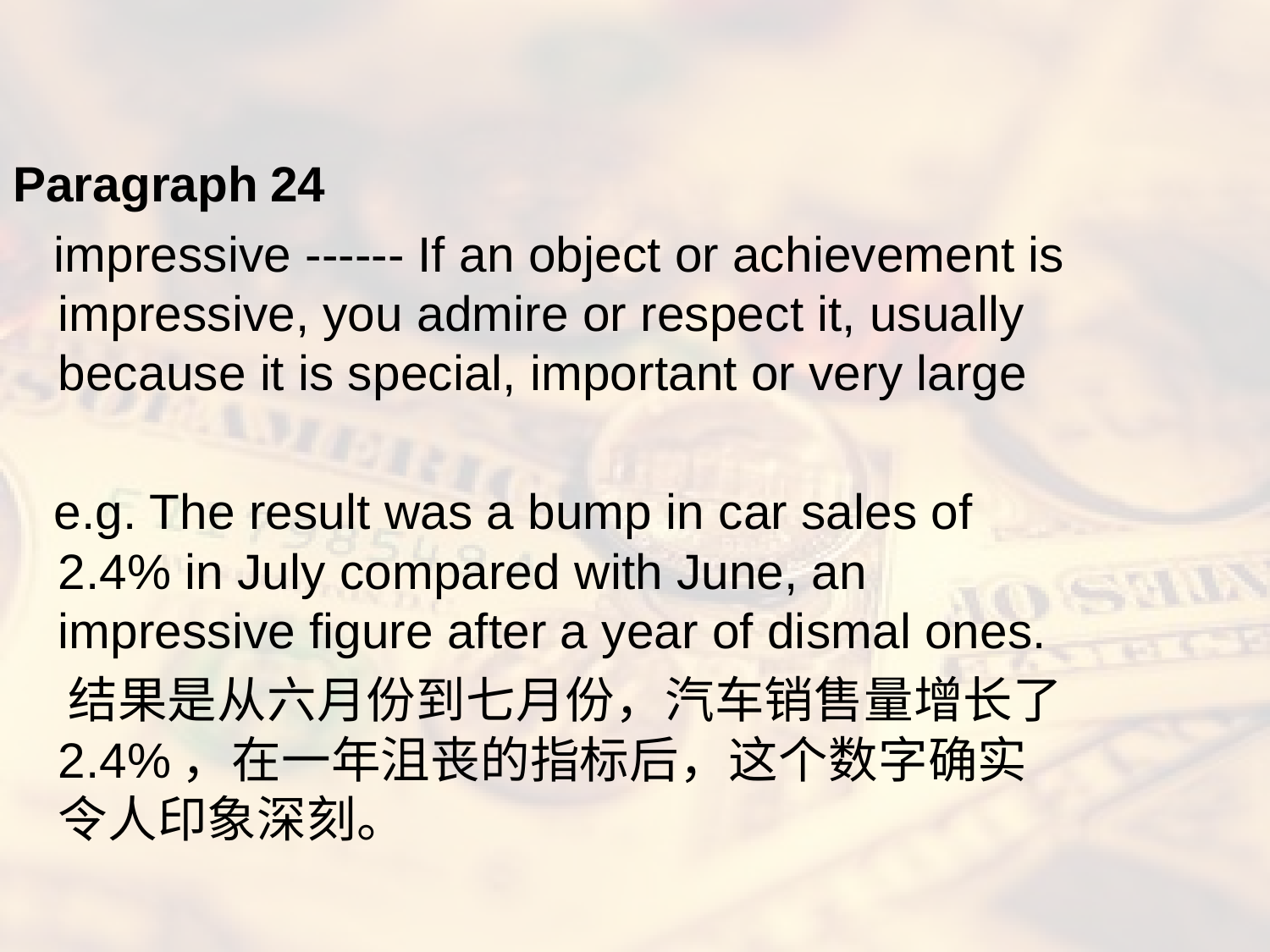

#
Paragraph 24
   impressive ------ If an object or achievement is impressive, you admire or respect it, usually because it is special, important or very large

   e.g. The result was a bump in car sales of 2.4% in July compared with June, an impressive figure after a year of dismal ones.
    结果是从六月份到七月份，汽车销售量增长了2.4%，在一年沮丧的指标后，这个数字确实令人印象深刻。